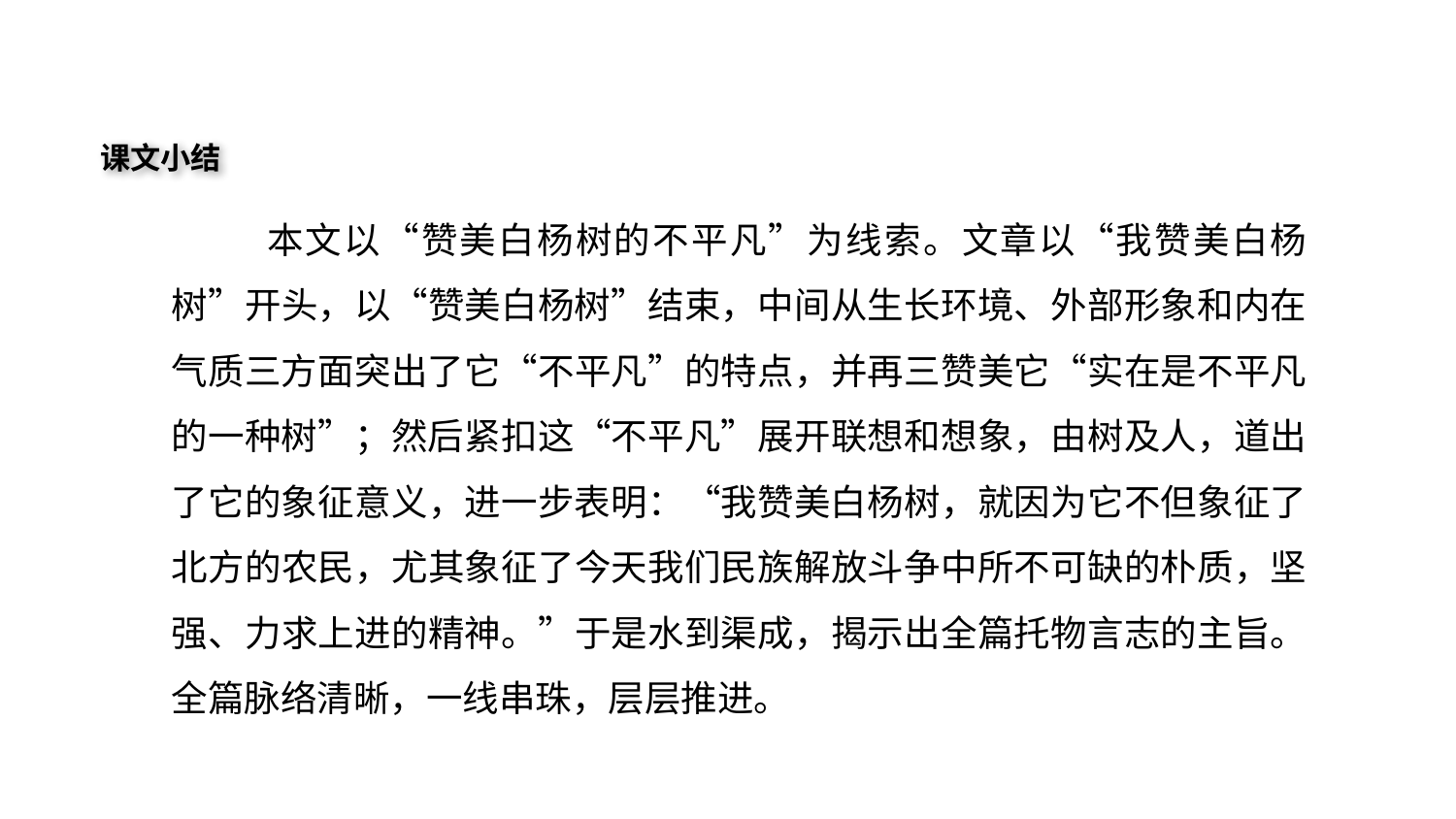

课文小结
     本文以“赞美白杨树的不平凡”为线索。文章以“我赞美白杨树”开头，以“赞美白杨树”结束，中间从生长环境、外部形象和内在气质三方面突出了它“不平凡”的特点，并再三赞美它“实在是不平凡的一种树”；然后紧扣这“不平凡”展开联想和想象，由树及人，道出了它的象征意义，进一步表明：“我赞美白杨树，就因为它不但象征了北方的农民，尤其象征了今天我们民族解放斗争中所不可缺的朴质，坚强、力求上进的精神。”于是水到渠成，揭示出全篇托物言志的主旨。全篇脉络清晰，一线串珠，层层推进。